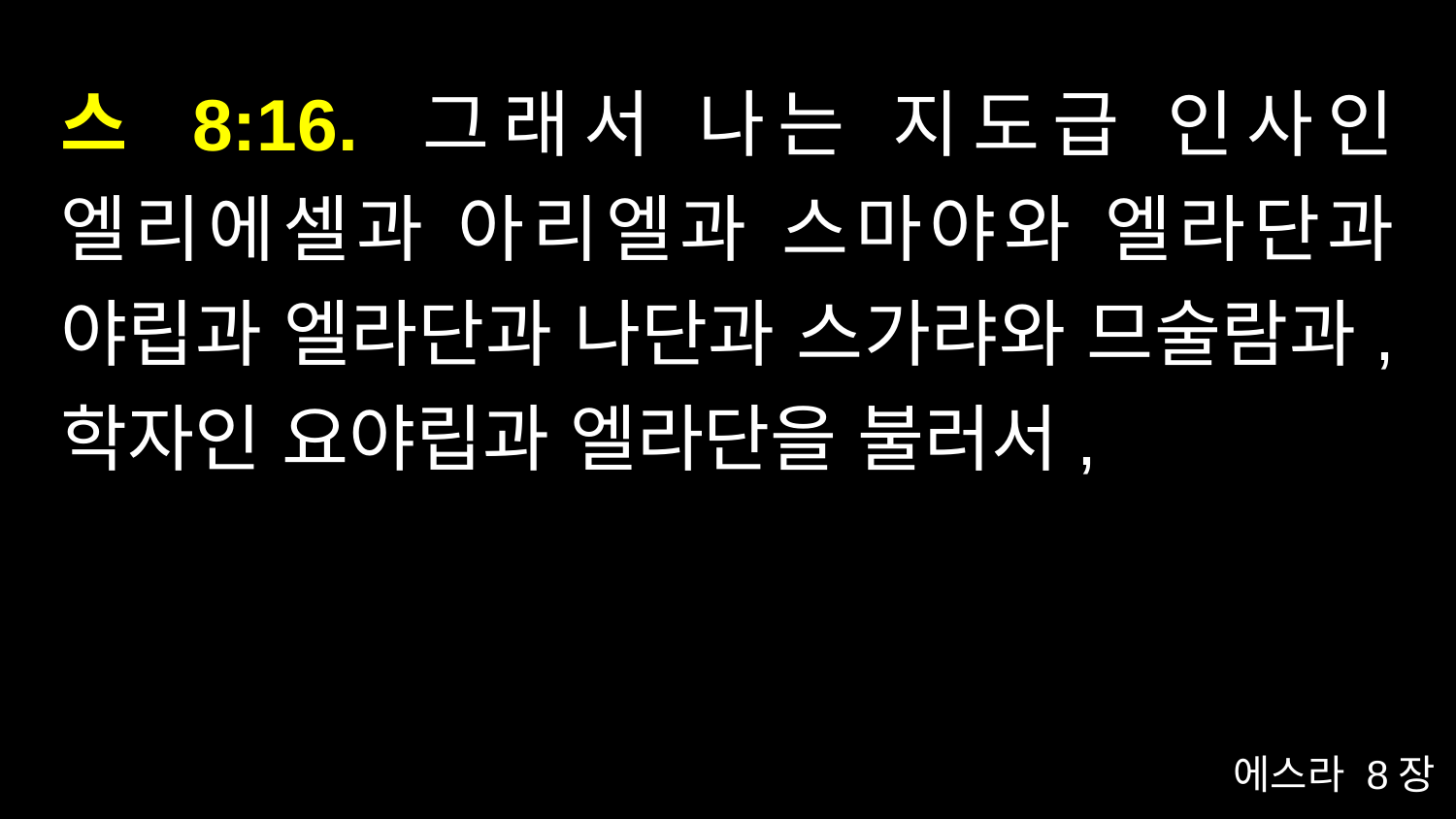

# 스 8:16. 그래서 나는 지도급 인사인 엘리에셀과 아리엘과 스마야와 엘라단과 야립과 엘라단과 나단과 스가랴와 므술람과, 학자인 요야립과 엘라단을 불러서,
에스라 8장